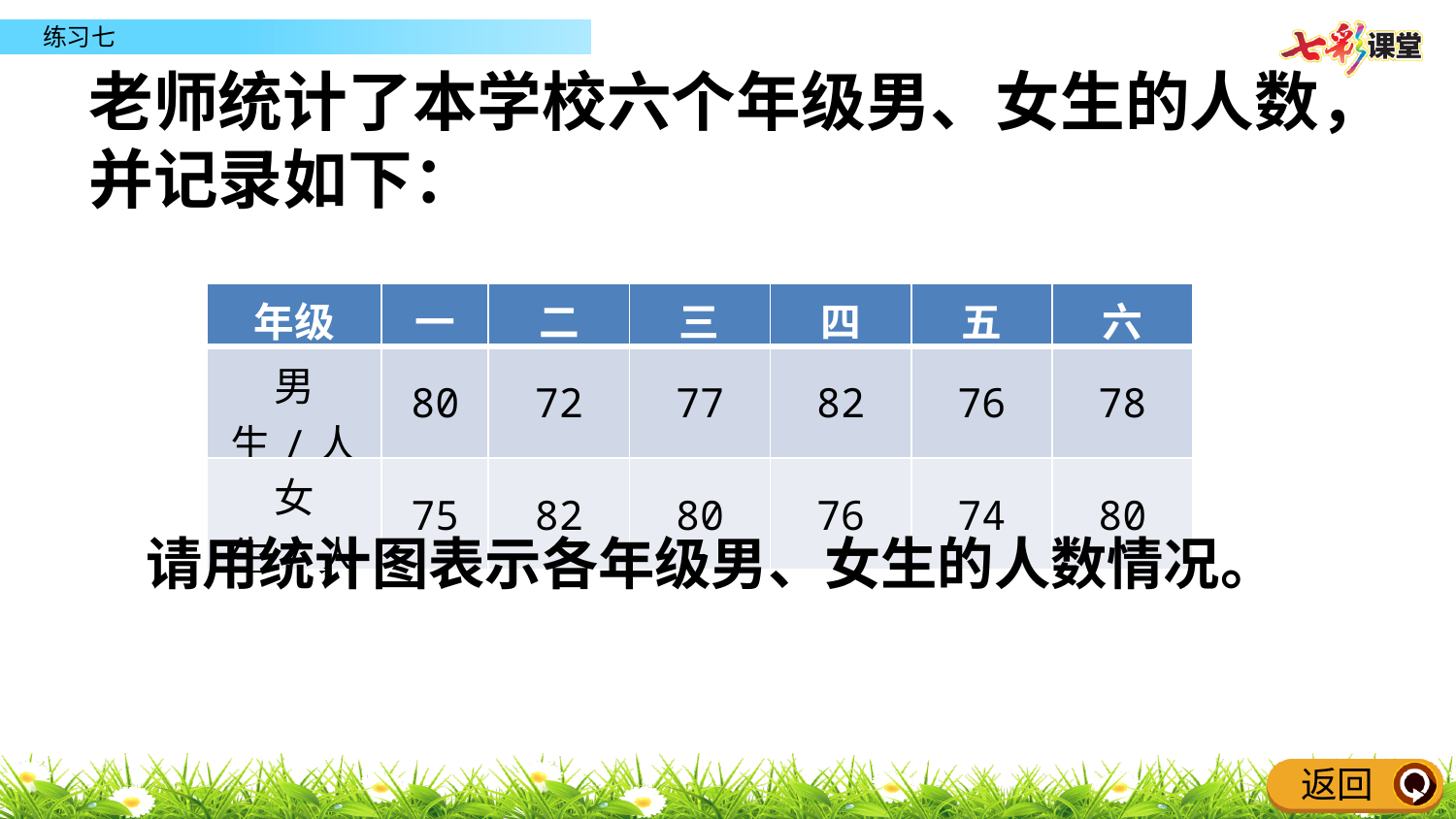

老师统计了本学校六个年级男、女生的人数，并记录如下：
| 年级 | 一 | 二 | 三 | 四 | 五 | 六 |
| --- | --- | --- | --- | --- | --- | --- |
| 男生/人 | 80 | 72 | 77 | 82 | 76 | 78 |
| 女生/人 | 75 | 82 | 80 | 76 | 74 | 80 |
请用统计图表示各年级男、女生的人数情况。